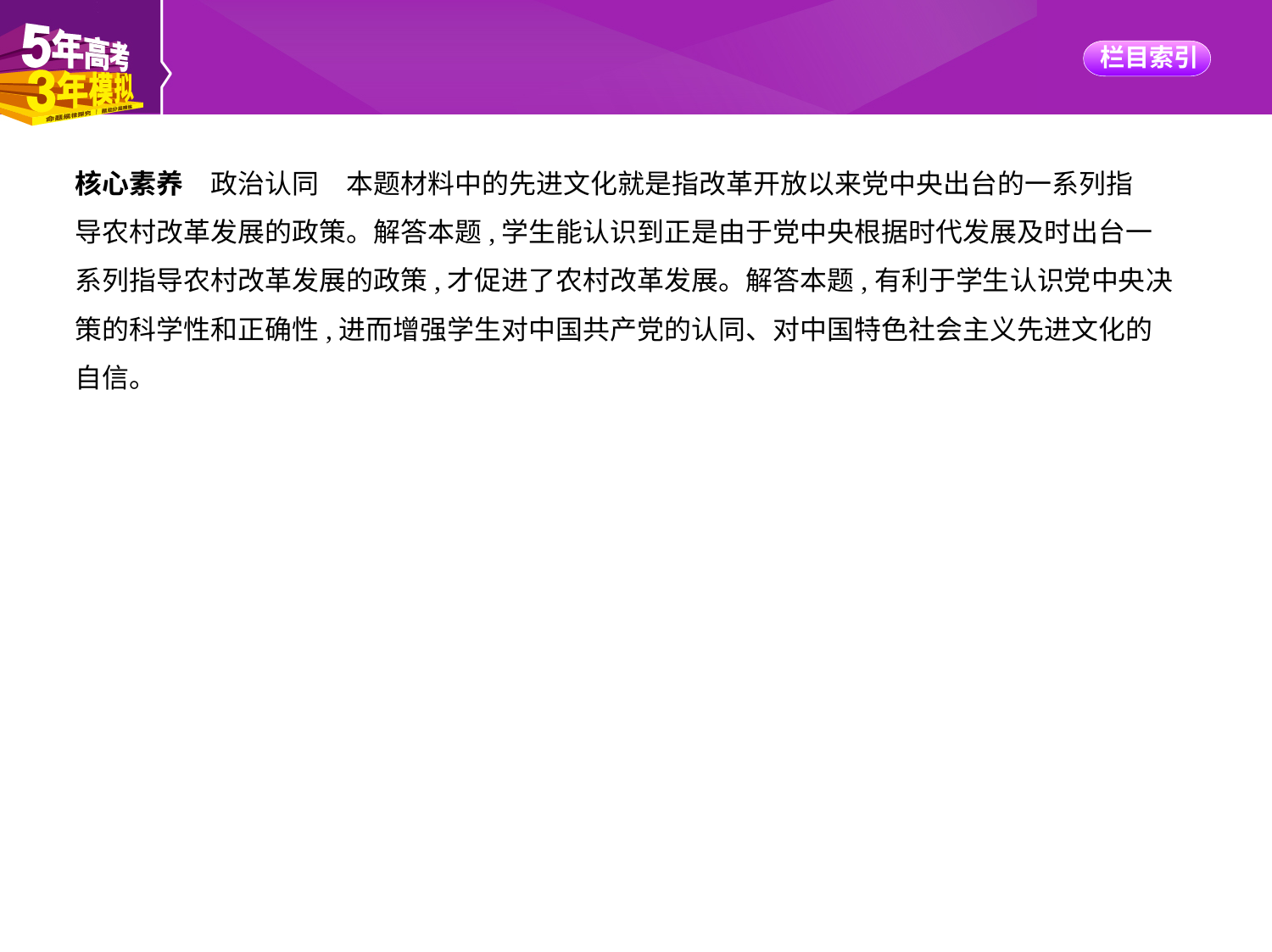

核心素养　政治认同　本题材料中的先进文化就是指改革开放以来党中央出台的一系列指
导农村改革发展的政策。解答本题,学生能认识到正是由于党中央根据时代发展及时出台一
系列指导农村改革发展的政策,才促进了农村改革发展。解答本题,有利于学生认识党中央决
策的科学性和正确性,进而增强学生对中国共产党的认同、对中国特色社会主义先进文化的
自信。